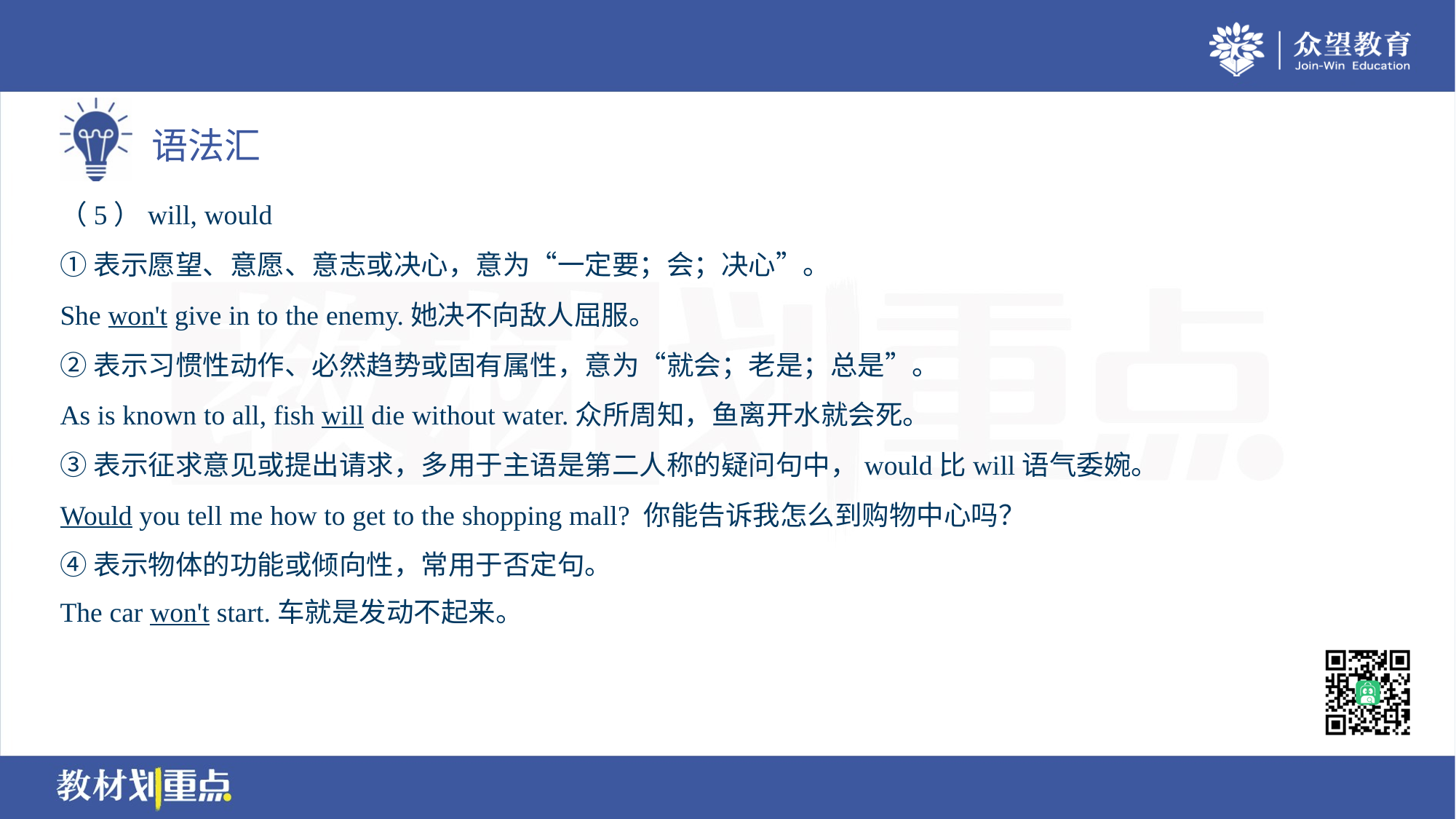

（5）will, would
①表示愿望、意愿、意志或决心，意为“一定要；会；决心”。
She won't give in to the enemy.她决不向敌人屈服。
②表示习惯性动作、必然趋势或固有属性，意为“就会；老是；总是”。
As is known to all, fish will die without water.众所周知，鱼离开水就会死。
③表示征求意见或提出请求，多用于主语是第二人称的疑问句中，would比will语气委婉。
Would you tell me how to get to the shopping mall? 你能告诉我怎么到购物中心吗？
④表示物体的功能或倾向性，常用于否定句。
The car won't start.车就是发动不起来。